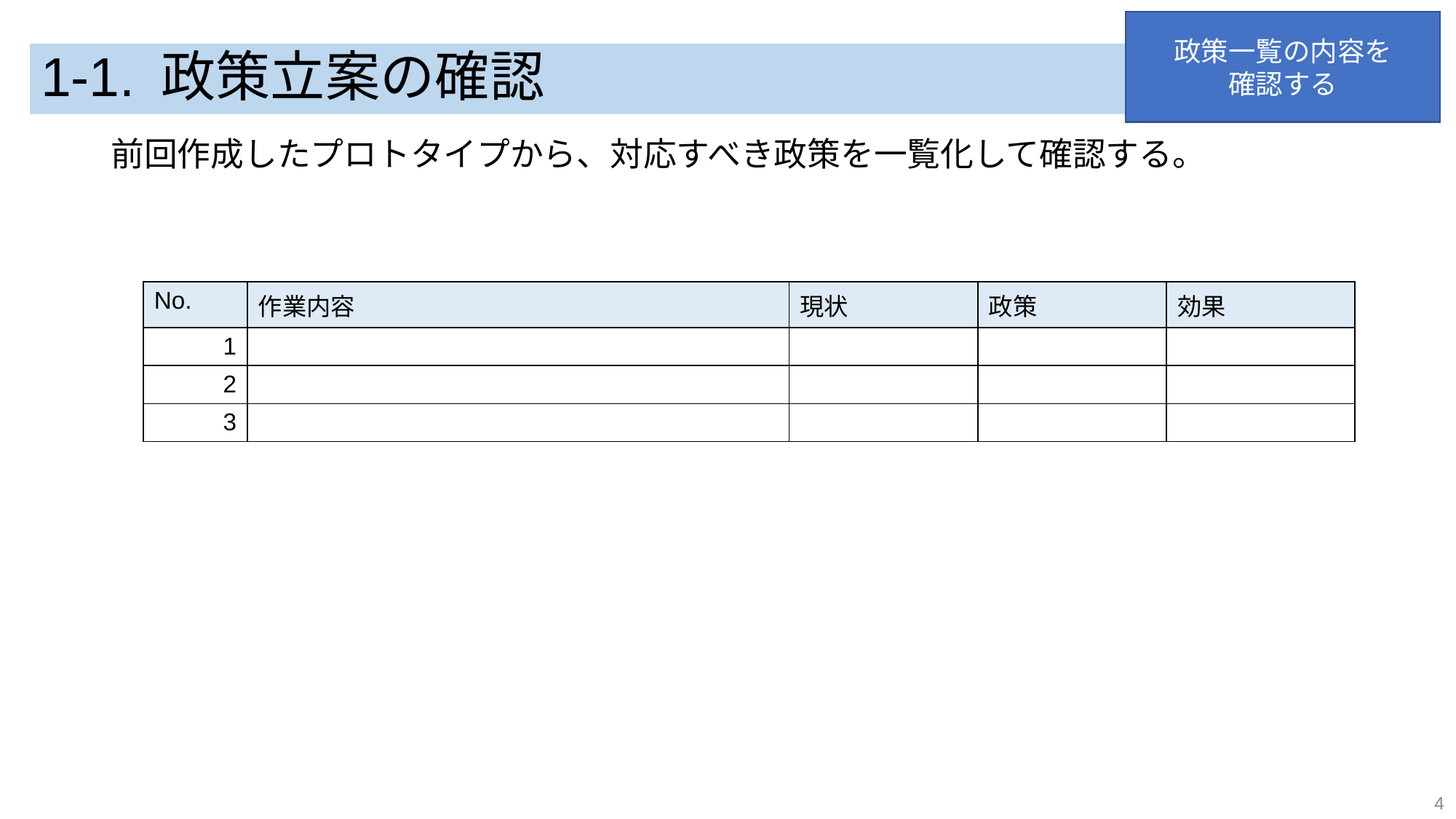

政策一覧の内容を
確認する
# 1-1. 政策立案の確認
前回作成したプロトタイプから、対応すべき政策を一覧化して確認する。
| No. | 作業内容 | 現状 | 政策 | 効果 |
| --- | --- | --- | --- | --- |
| 1 |  |  |  |  |
| 2 |  |  |  |  |
| 3 |  |  |  |  |
4